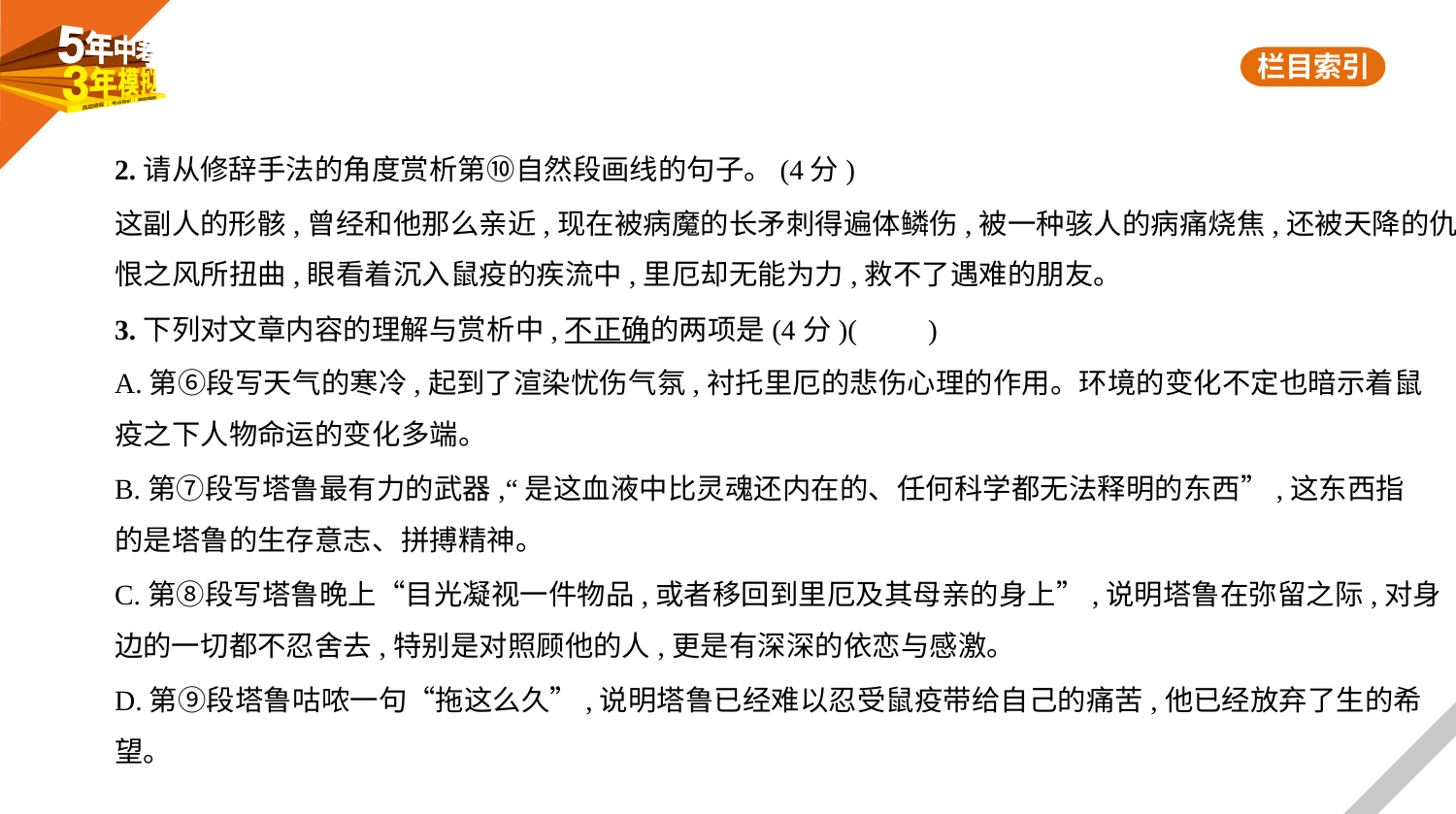

2.请从修辞手法的角度赏析第⑩自然段画线的句子。(4分)
这副人的形骸,曾经和他那么亲近,现在被病魔的长矛刺得遍体鳞伤,被一种骇人的病痛烧焦,还被天降的仇
恨之风所扭曲,眼看着沉入鼠疫的疾流中,里厄却无能为力,救不了遇难的朋友。
3.下列对文章内容的理解与赏析中,不正确的两项是(4分)(　　)
A.第⑥段写天气的寒冷,起到了渲染忧伤气氛,衬托里厄的悲伤心理的作用。环境的变化不定也暗示着鼠
疫之下人物命运的变化多端。
B.第⑦段写塔鲁最有力的武器,“是这血液中比灵魂还内在的、任何科学都无法释明的东西”,这东西指
的是塔鲁的生存意志、拼搏精神。
C.第⑧段写塔鲁晚上“目光凝视一件物品,或者移回到里厄及其母亲的身上”,说明塔鲁在弥留之际,对身
边的一切都不忍舍去,特别是对照顾他的人,更是有深深的依恋与感激。
D.第⑨段塔鲁咕哝一句“拖这么久”,说明塔鲁已经难以忍受鼠疫带给自己的痛苦,他已经放弃了生的希
望。